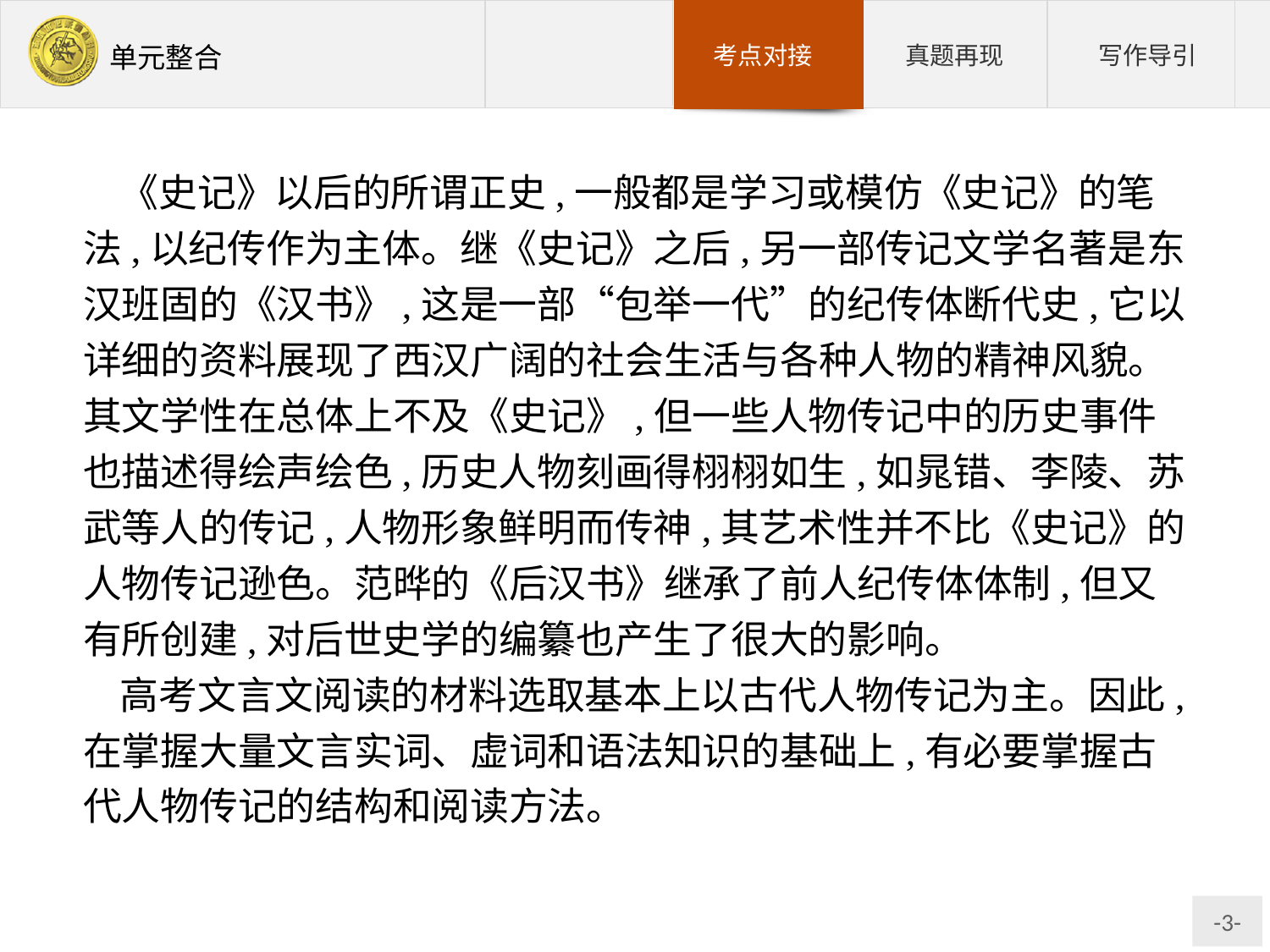

《史记》以后的所谓正史,一般都是学习或模仿《史记》的笔法,以纪传作为主体。继《史记》之后,另一部传记文学名著是东汉班固的《汉书》,这是一部“包举一代”的纪传体断代史,它以详细的资料展现了西汉广阔的社会生活与各种人物的精神风貌。其文学性在总体上不及《史记》,但一些人物传记中的历史事件也描述得绘声绘色,历史人物刻画得栩栩如生,如晁错、李陵、苏武等人的传记,人物形象鲜明而传神,其艺术性并不比《史记》的人物传记逊色。范晔的《后汉书》继承了前人纪传体体制,但又有所创建,对后世史学的编纂也产生了很大的影响。
高考文言文阅读的材料选取基本上以古代人物传记为主。因此,在掌握大量文言实词、虚词和语法知识的基础上,有必要掌握古代人物传记的结构和阅读方法。